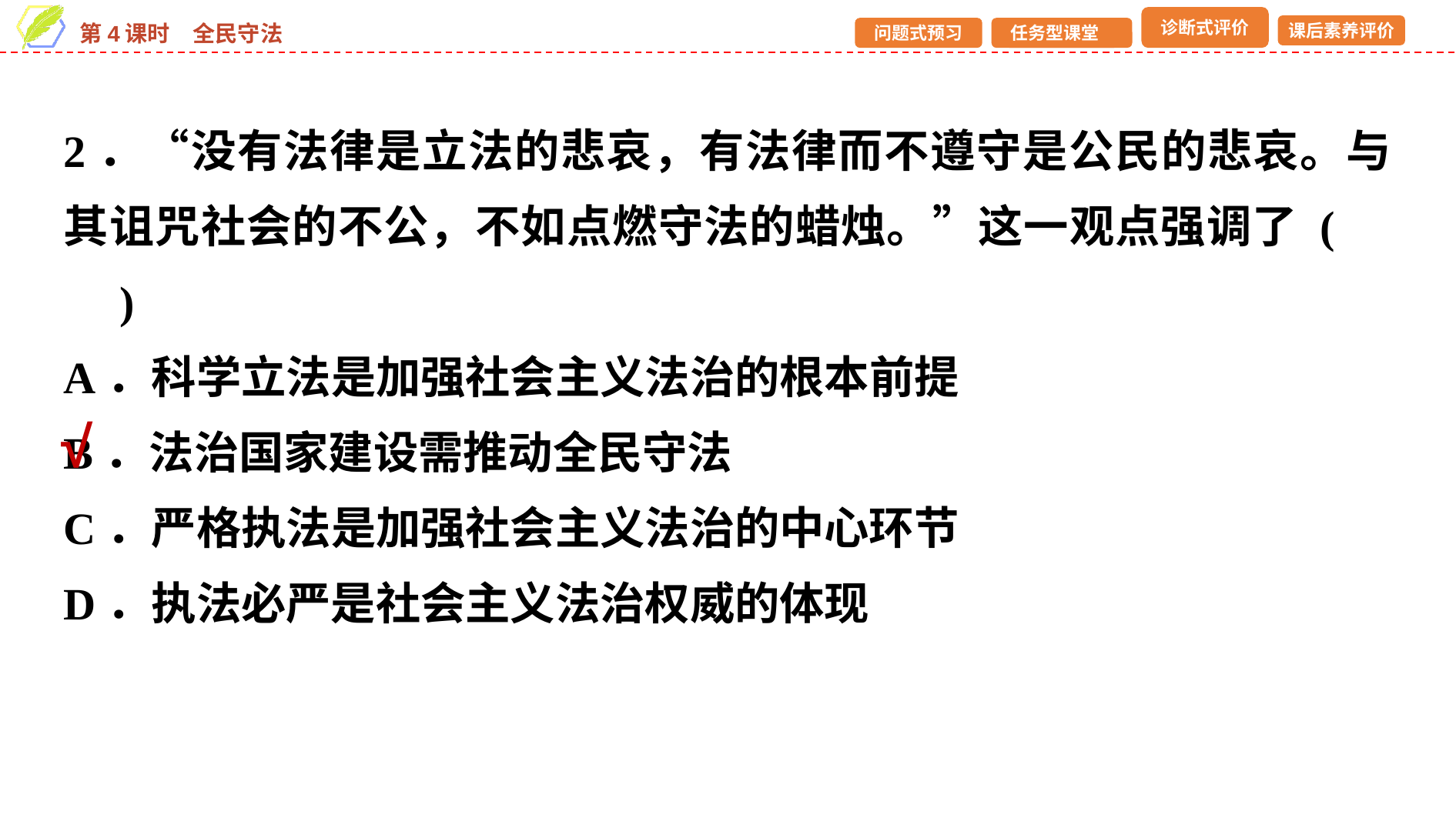

2．“没有法律是立法的悲哀，有法律而不遵守是公民的悲哀。与其诅咒社会的不公，不如点燃守法的蜡烛。”这一观点强调了 (　　)
A．科学立法是加强社会主义法治的根本前提
B．法治国家建设需推动全民守法
C．严格执法是加强社会主义法治的中心环节
D．执法必严是社会主义法治权威的体现
√